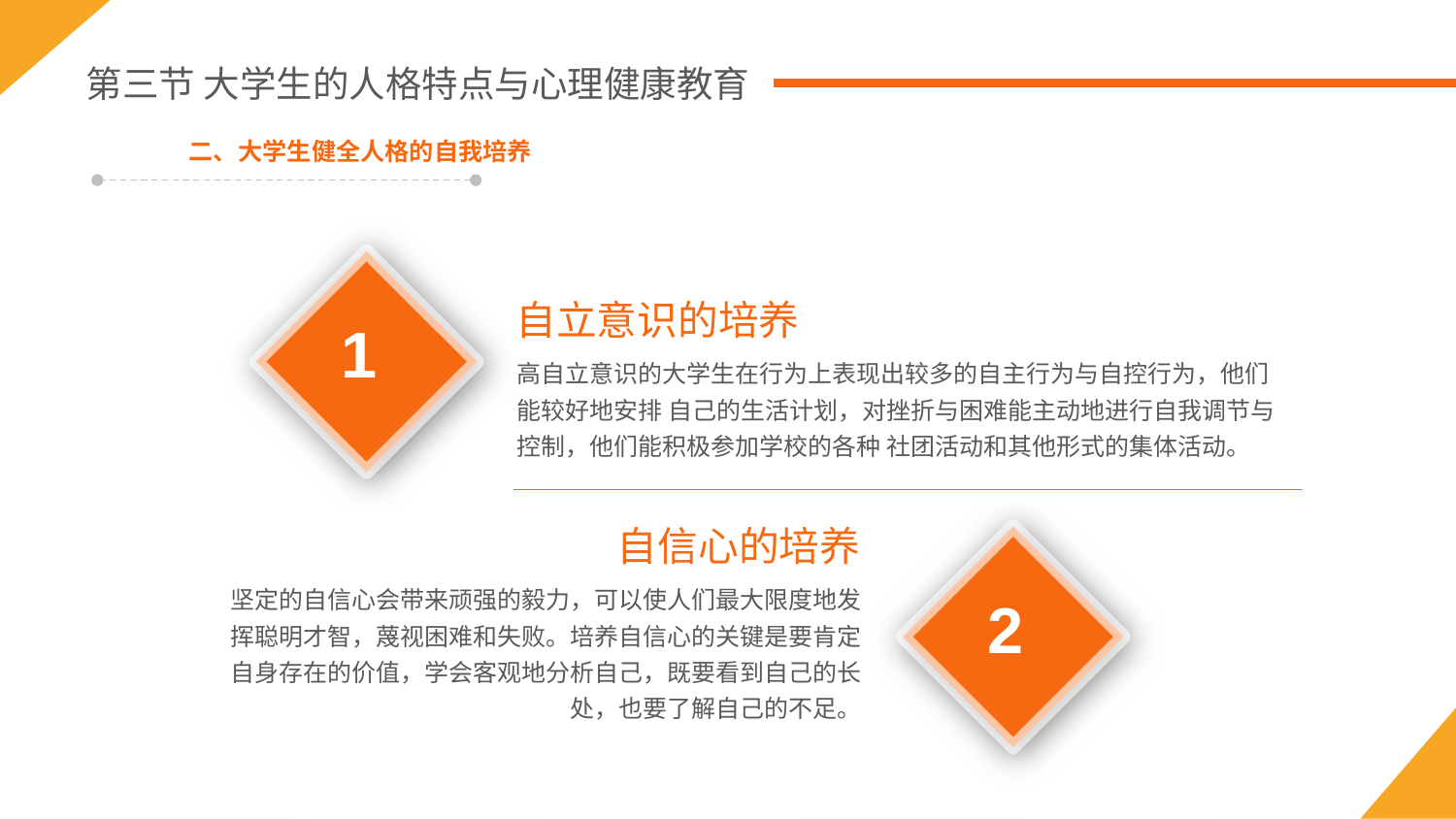

第三节 大学生的人格特点与心理健康教育
二、大学生健全人格的自我培养

1
自立意识的培养
高自立意识的大学生在行为上表现出较多的自主行为与自控行为，他们能较好地安排 自己的生活计划，对挫折与困难能主动地进行自我调节与控制，他们能积极参加学校的各种 社团活动和其他形式的集体活动。
自信心的培养
坚定的自信心会带来顽强的毅力，可以使人们最大限度地发挥聪明才智，蔑视困难和失败。培养自信心的关键是要肯定自身存在的价值，学会客观地分析自己，既要看到自己的长 处，也要了解自己的不足。

2